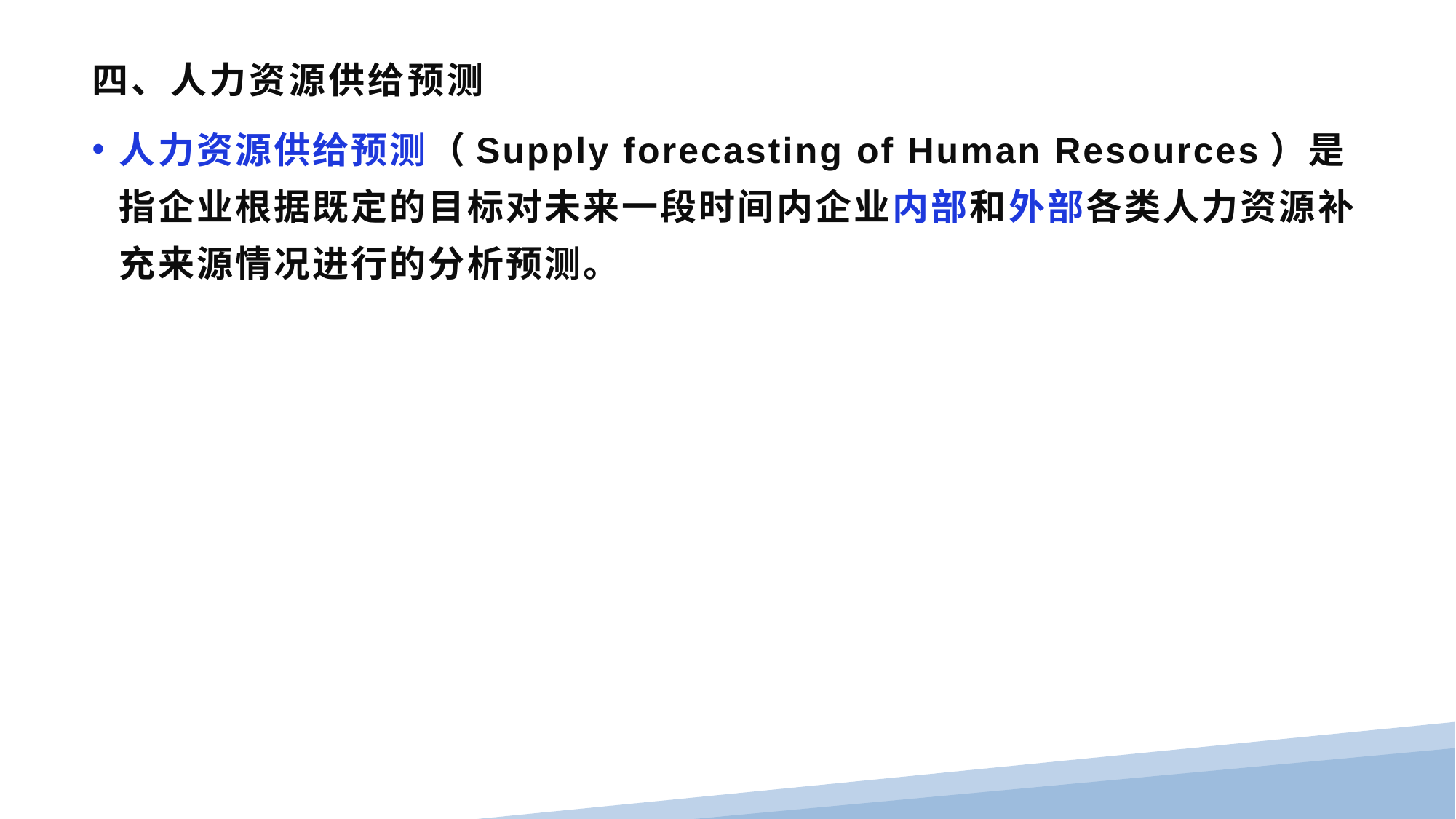

# 四、人力资源供给预测
人力资源供给预测（Supply forecasting of Human Resources）是指企业根据既定的目标对未来一段时间内企业内部和外部各类人力资源补充来源情况进行的分析预测。